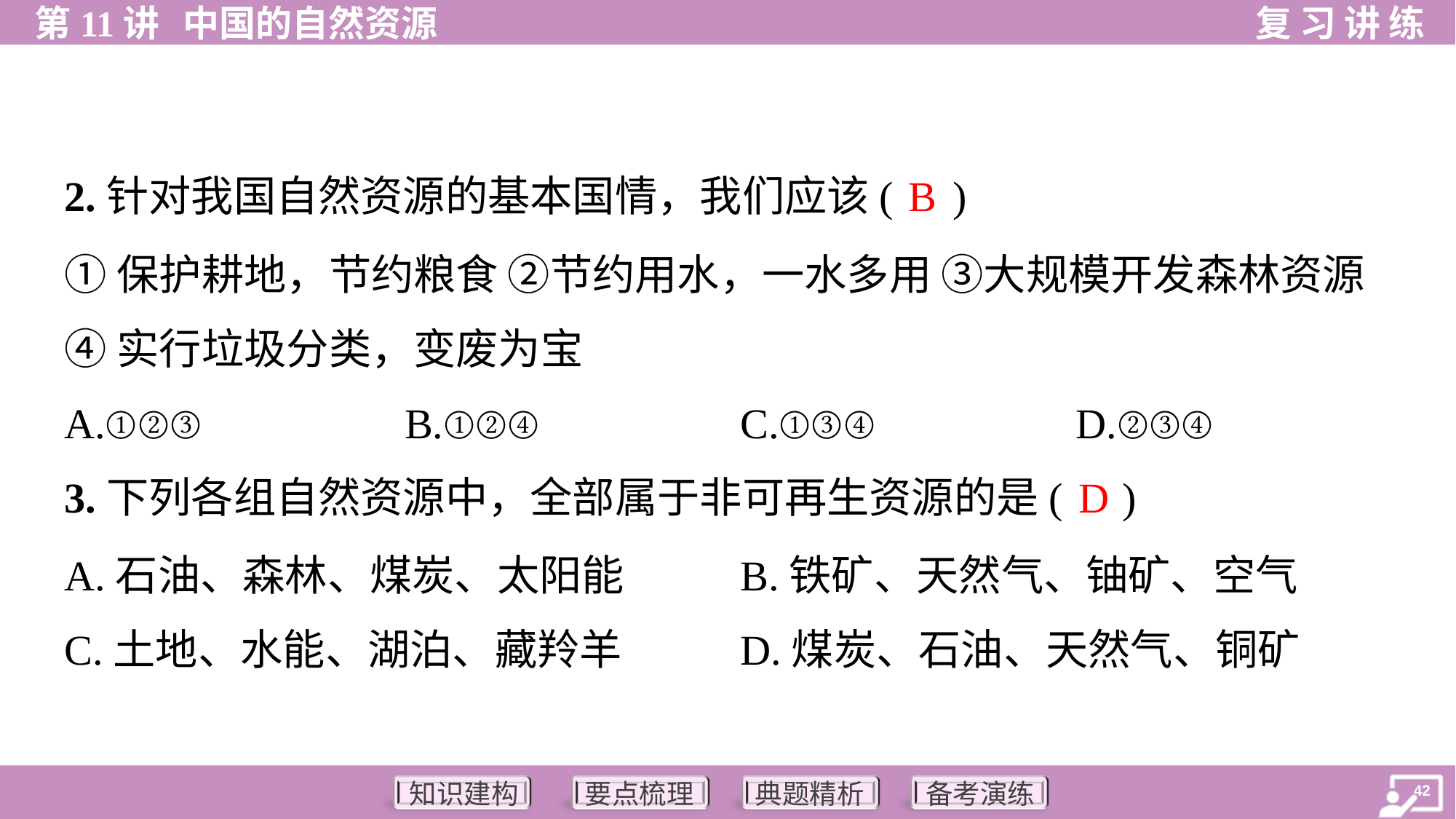

B
2.针对我国自然资源的基本国情，我们应该(     )
①保护耕地，节约粮食 ②节约用水，一水多用 ③大规模开发森林资源
④实行垃圾分类，变废为宝
A.①②③	B.①②④	C.①③④	D.②③④
D
3.下列各组自然资源中，全部属于非可再生资源的是(     )
A.石油、森林、煤炭、太阳能	B.铁矿、天然气、铀矿、空气
C.土地、水能、湖泊、藏羚羊	D.煤炭、石油、天然气、铜矿